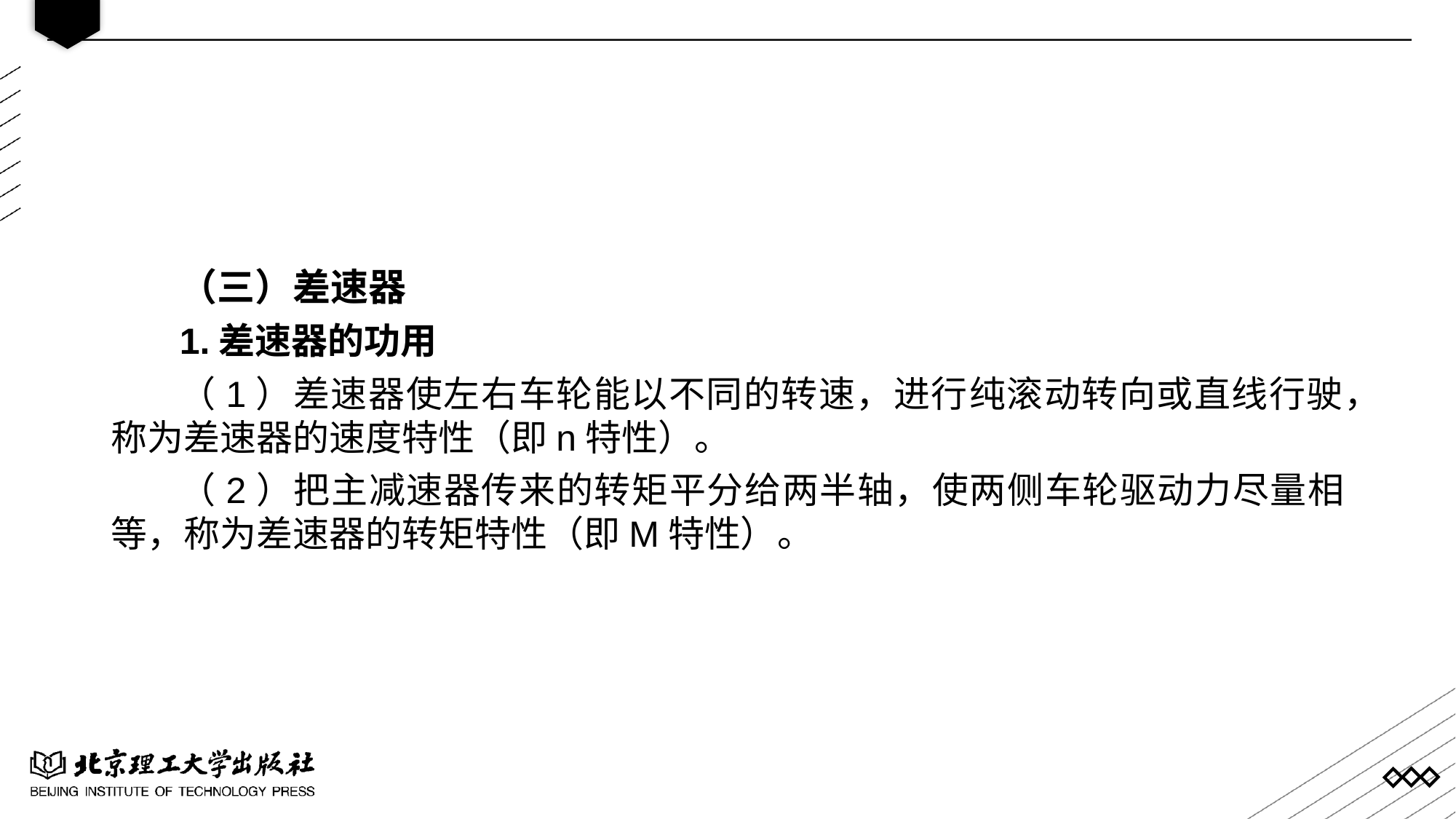

（三）差速器
1.差速器的功用
（1）差速器使左右车轮能以不同的转速，进行纯滚动转向或直线行驶，称为差速器的速度特性（即n特性）。
（2）把主减速器传来的转矩平分给两半轴，使两侧车轮驱动力尽量相等，称为差速器的转矩特性（即M特性）。